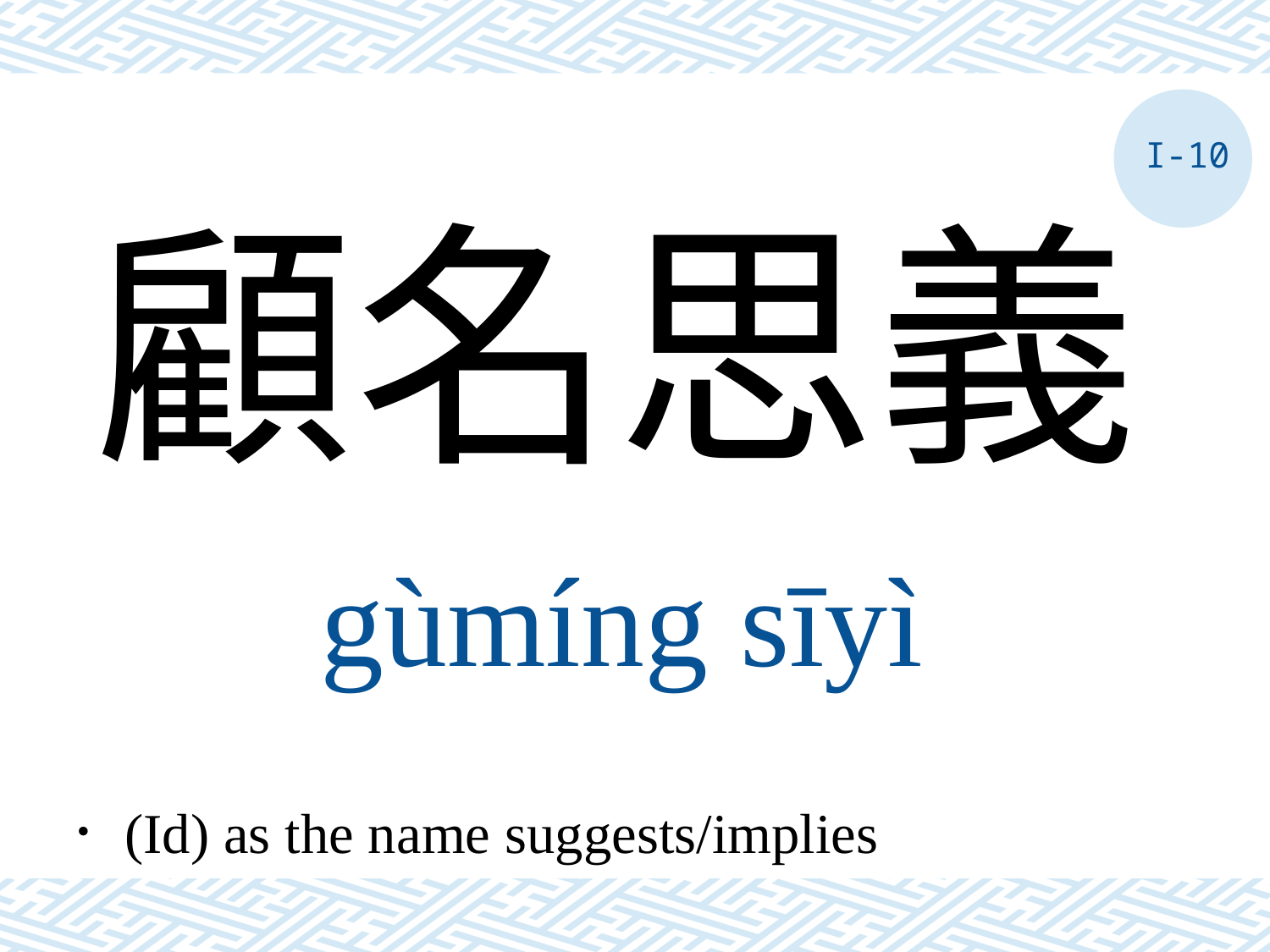

I-10

顧名思義
gùmíng sīyì
．(Id) as the name suggests/implies